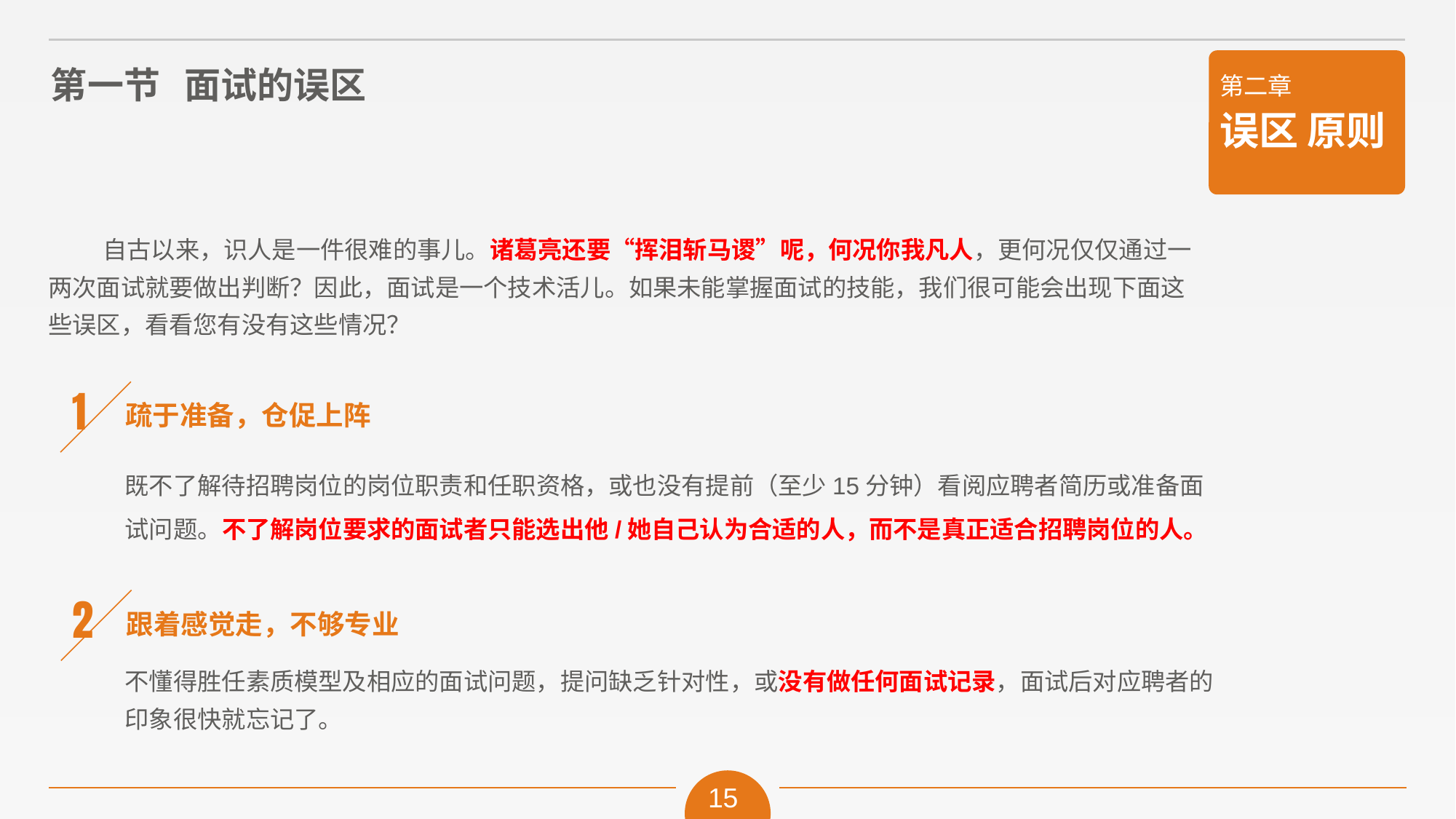

自古以来，识人是一件很难的事儿。诸葛亮还要“挥泪斩马谡”呢，何况你我凡人，更何况仅仅通过一两次面试就要做出判断？因此，面试是一个技术活儿。如果未能掌握面试的技能，我们很可能会出现下面这些误区，看看您有没有这些情况？
1
疏于准备，仓促上阵
既不了解待招聘岗位的岗位职责和任职资格，或也没有提前（至少15分钟）看阅应聘者简历或准备面试问题。不了解岗位要求的面试者只能选出他/她自己认为合适的人，而不是真正适合招聘岗位的人。
2
跟着感觉走，不够专业
不懂得胜任素质模型及相应的面试问题，提问缺乏针对性，或没有做任何面试记录，面试后对应聘者的印象很快就忘记了。